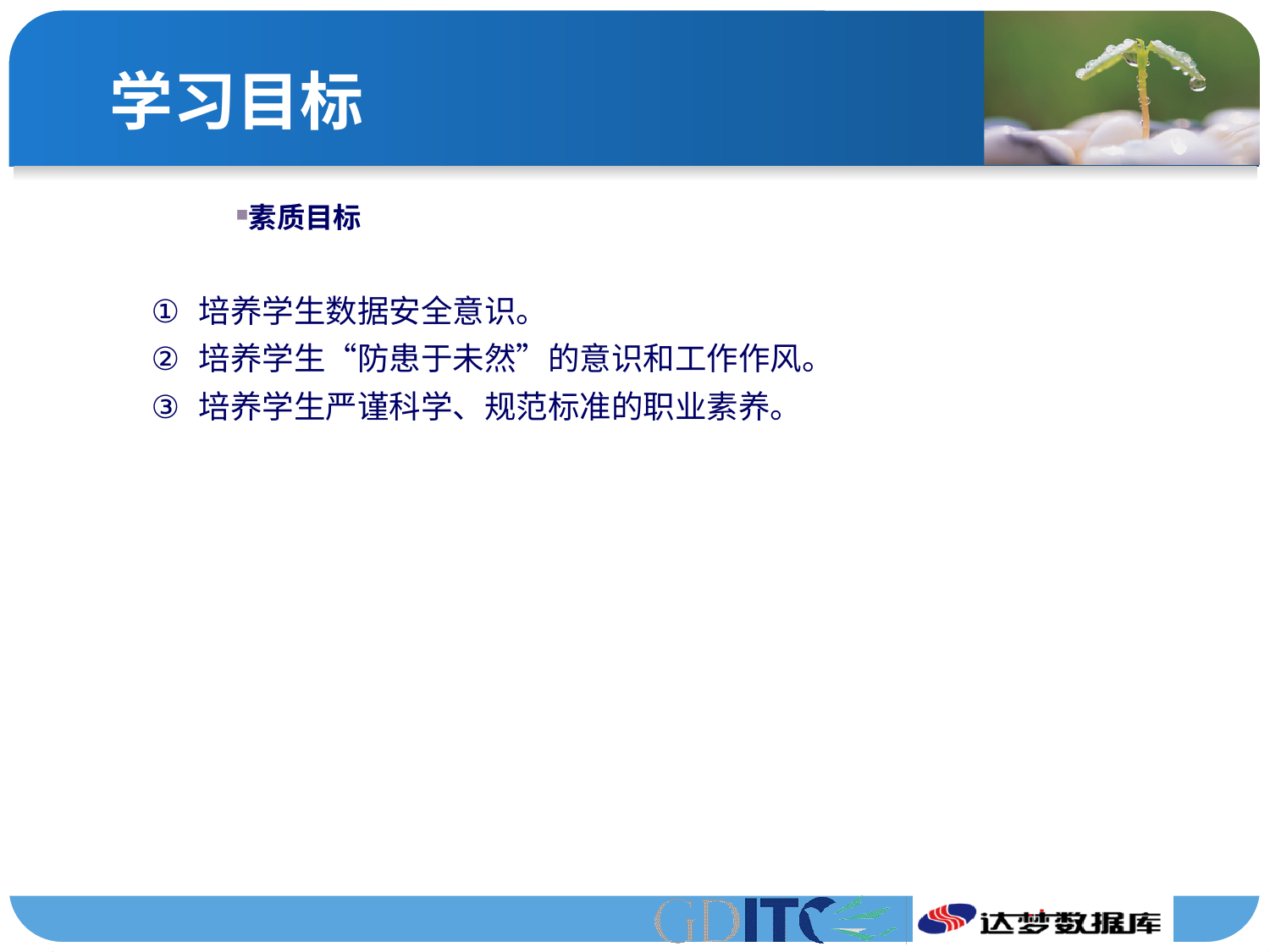

# 学习目标
素质目标

培养学生数据安全意识。
培养学生“防患于未然”的意识和工作作风。
培养学生严谨科学、规范标准的职业素养。